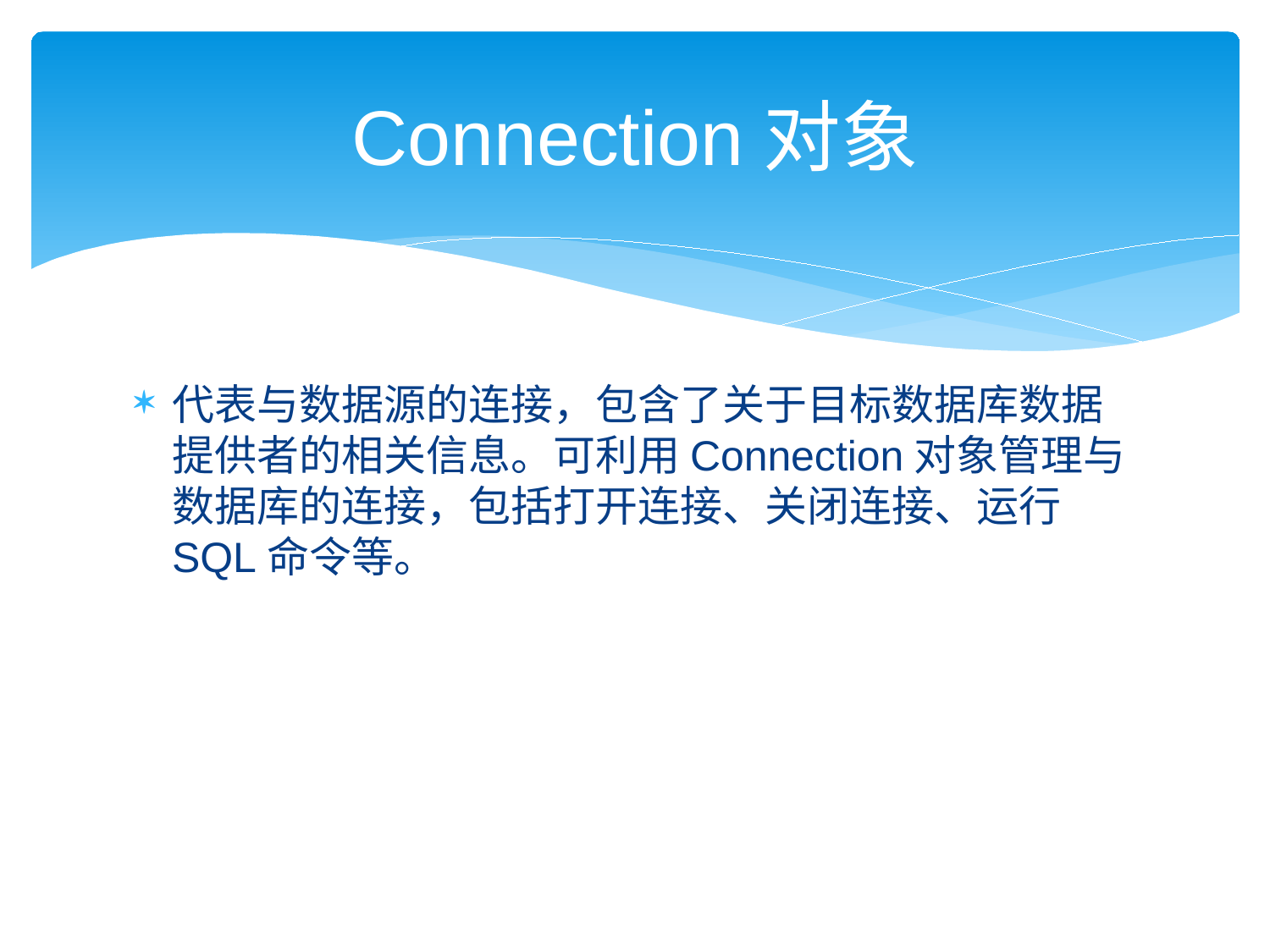

# Connection对象
代表与数据源的连接，包含了关于目标数据库数据提供者的相关信息。可利用Connection对象管理与数据库的连接，包括打开连接、关闭连接、运行SQL命令等。